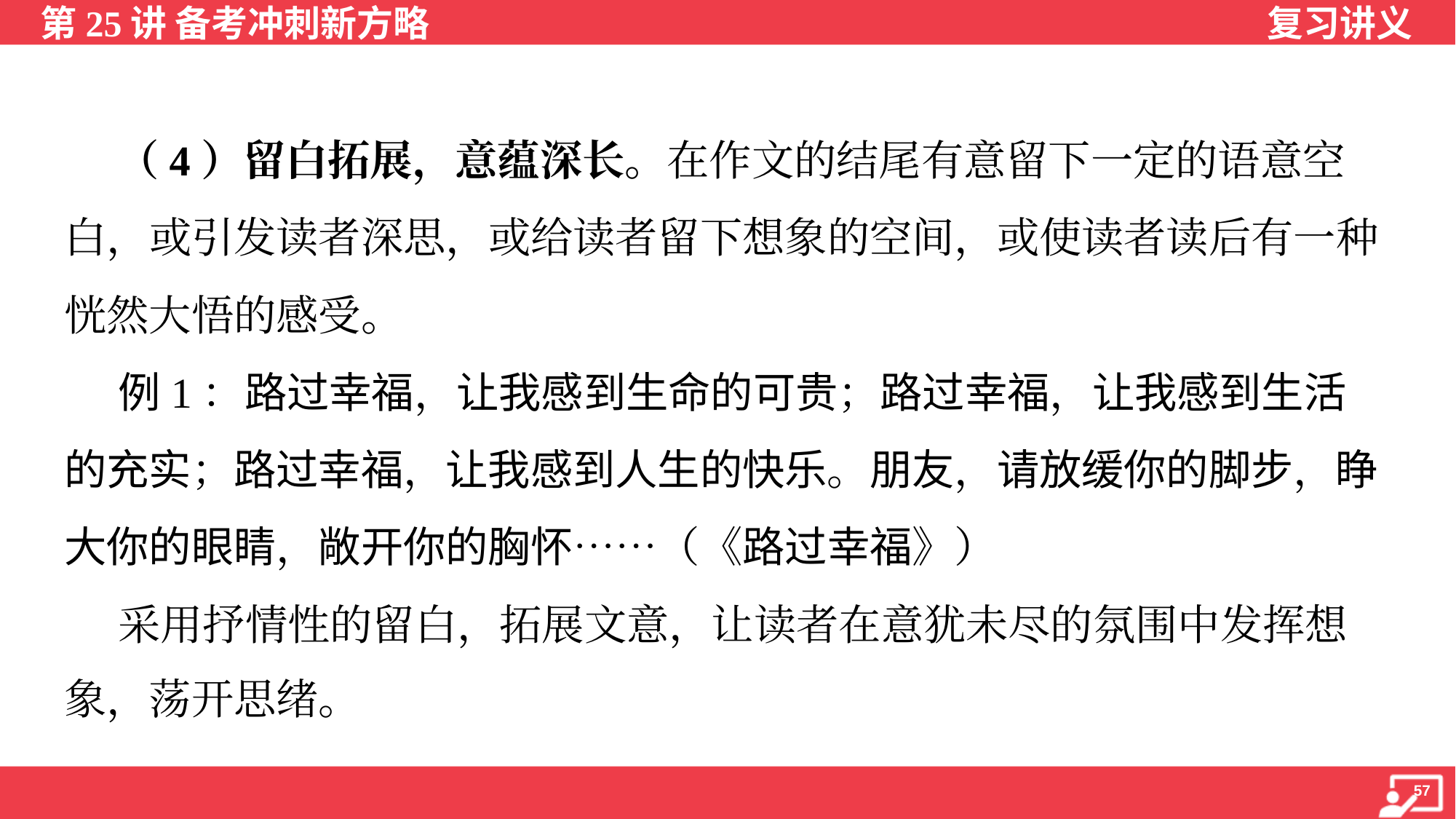

（4）留白拓展，意蕴深长。在作文的结尾有意留下一定的语意空
白，或引发读者深思，或给读者留下想象的空间，或使读者读后有一种
恍然大悟的感受。
    例1：路过幸福，让我感到生命的可贵；路过幸福，让我感到生活
的充实；路过幸福，让我感到人生的快乐。朋友，请放缓你的脚步，睁
大你的眼睛，敞开你的胸怀……（《路过幸福》）
    采用抒情性的留白，拓展文意，让读者在意犹未尽的氛围中发挥想
象，荡开思绪。